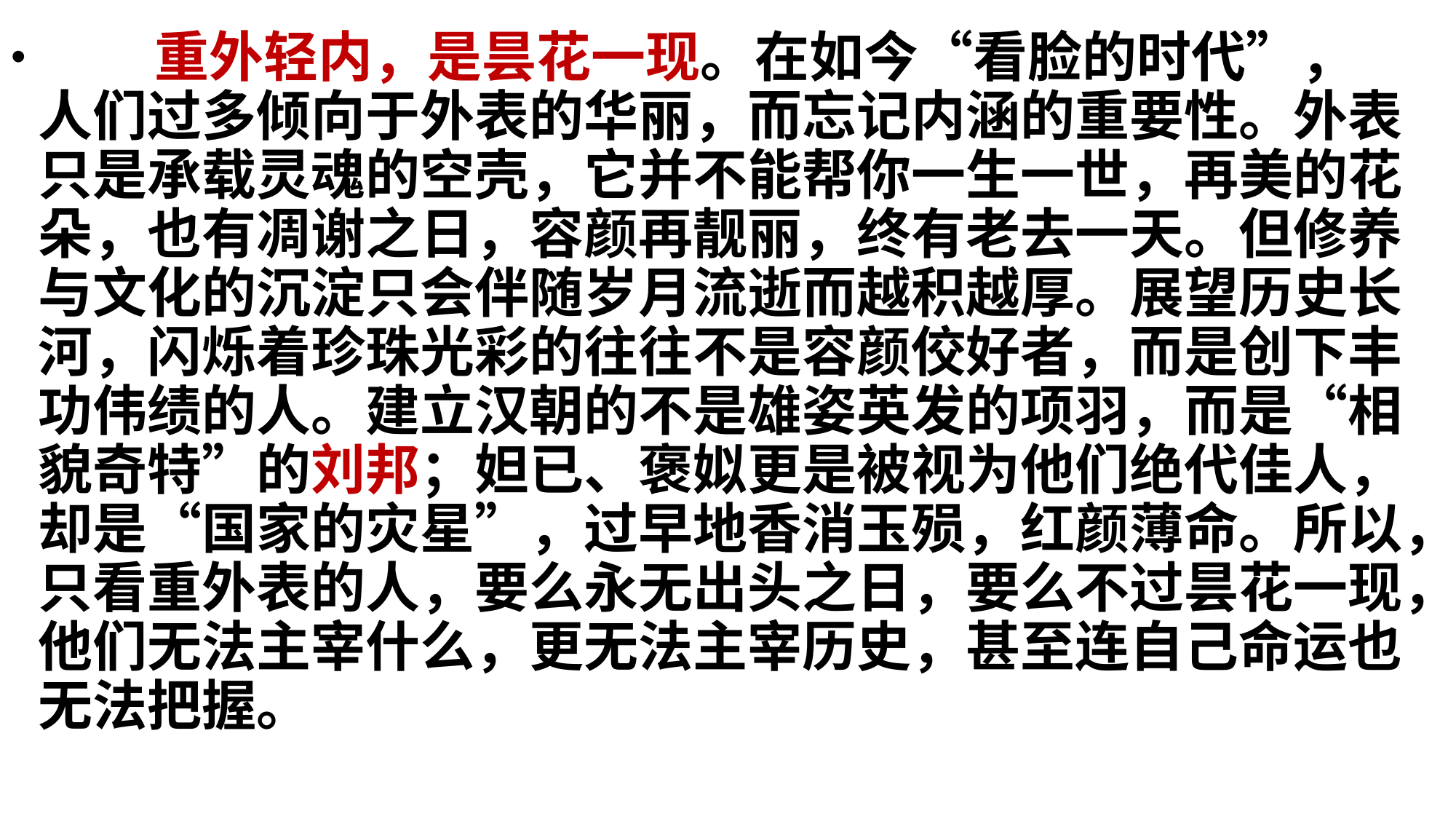

重外轻内，是昙花一现。在如今“看脸的时代”，人们过多倾向于外表的华丽，而忘记内涵的重要性。外表只是承载灵魂的空壳，它并不能帮你一生一世，再美的花朵，也有凋谢之日，容颜再靓丽，终有老去一天。但修养与文化的沉淀只会伴随岁月流逝而越积越厚。展望历史长河，闪烁着珍珠光彩的往往不是容颜佼好者，而是创下丰功伟绩的人。建立汉朝的不是雄姿英发的项羽，而是“相貌奇特”的刘邦；妲已、褒姒更是被视为他们绝代佳人，却是“国家的灾星”，过早地香消玉殒，红颜薄命。所以，只看重外表的人，要么永无出头之日，要么不过昙花一现，他们无法主宰什么，更无法主宰历史，甚至连自己命运也无法把握。
#